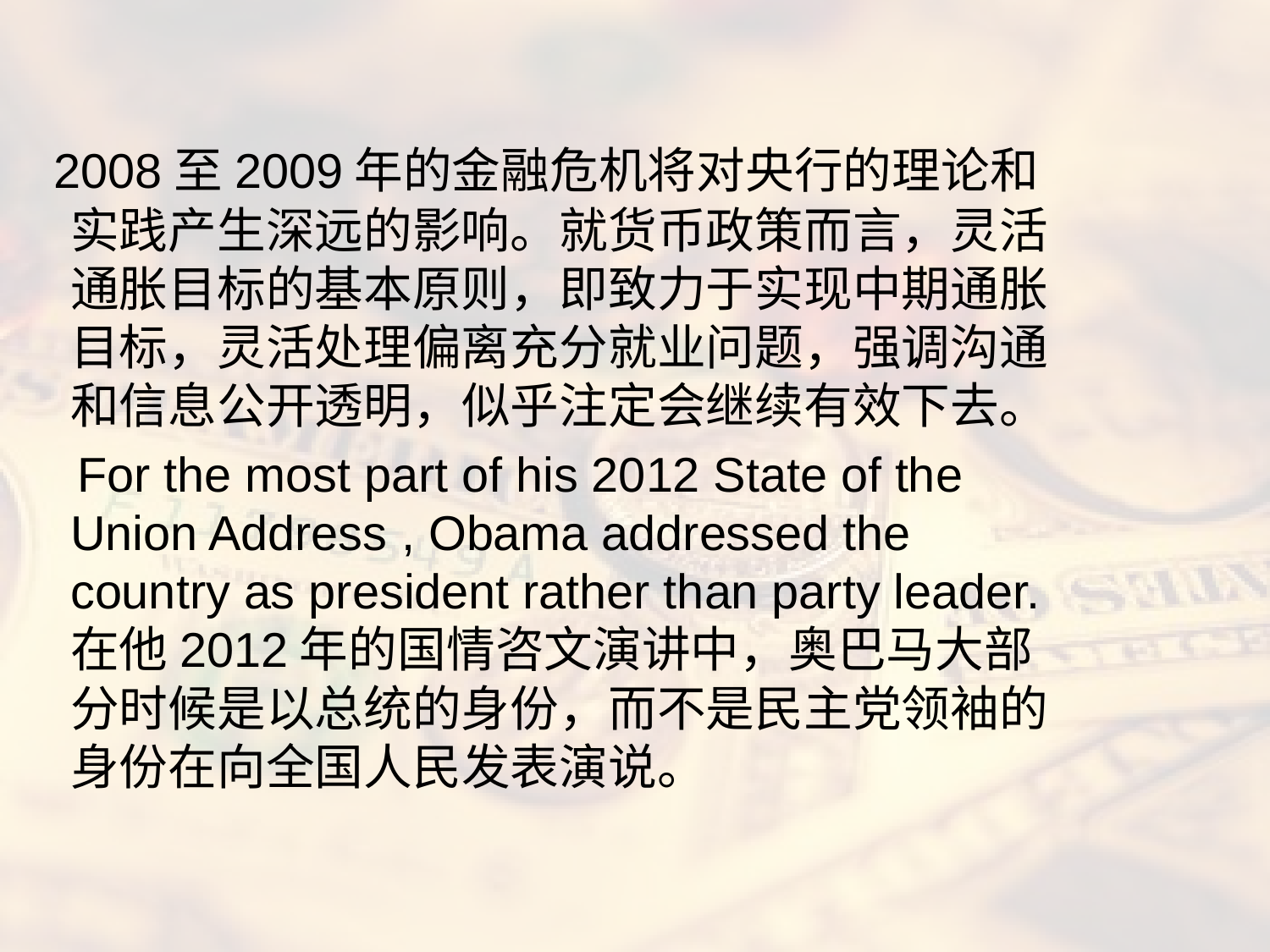

#
  2008至2009年的金融危机将对央行的理论和实践产生深远的影响。就货币政策而言，灵活通胀目标的基本原则，即致力于实现中期通胀目标，灵活处理偏离充分就业问题，强调沟通和信息公开透明，似乎注定会继续有效下去。
    For the most part of his 2012 State of the Union Address , Obama addressed the country as president rather than party leader. 在他2012年的国情咨文演讲中，奥巴马大部分时候是以总统的身份，而不是民主党领袖的身份在向全国人民发表演说。